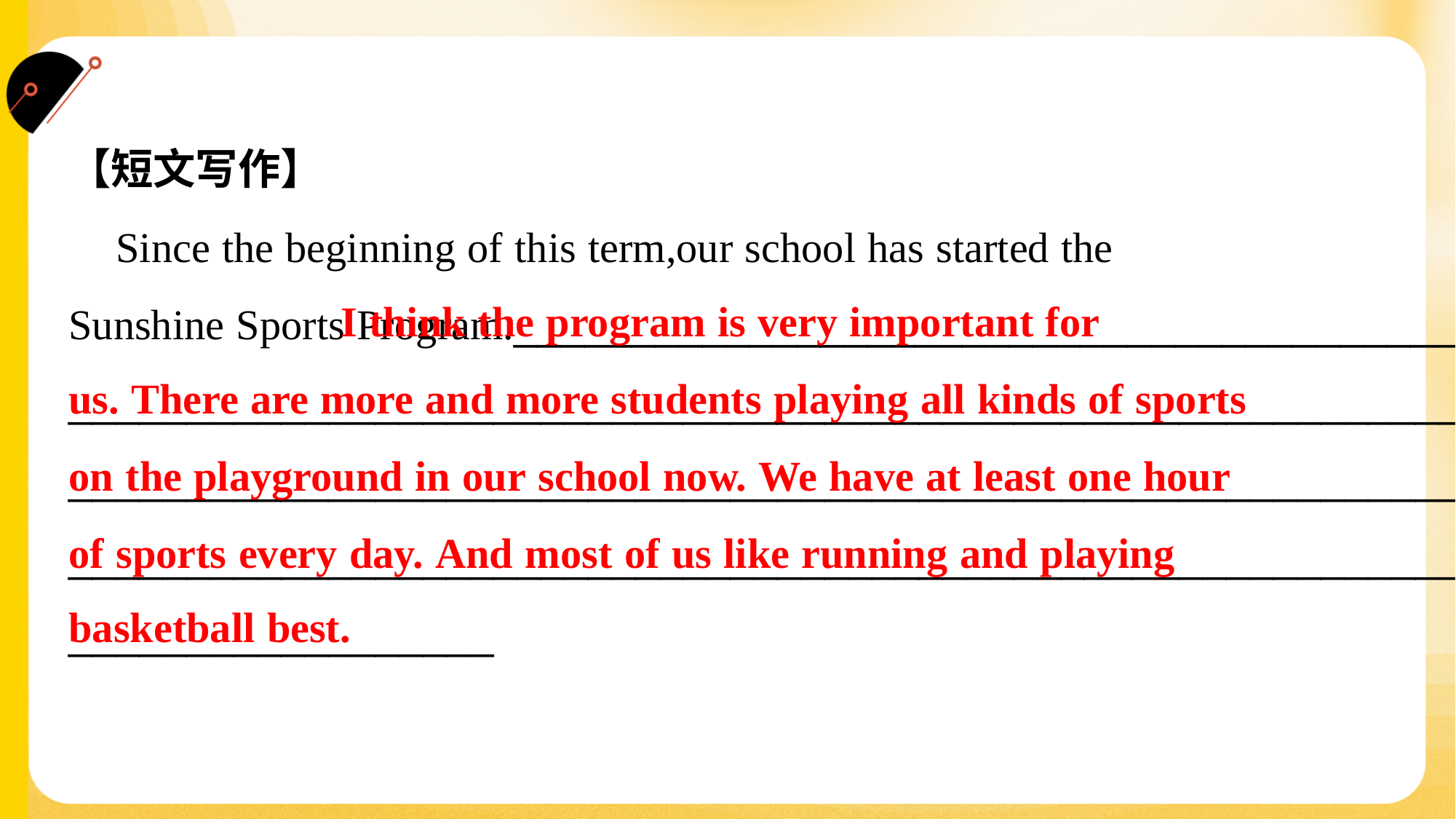

【短文写作】
    Since the beginning of this term,our school has started the
Sunshine Sports Program.________________________________________
______________________________________________________________
______________________________________________________________
______________________________________________________________
__________________

                       I think the program is very important for
us. There are more and more students playing all kinds of sports
on the playground in our school now. We have at least one hour
of sports every day. And most of us like running and playing
basketball best.